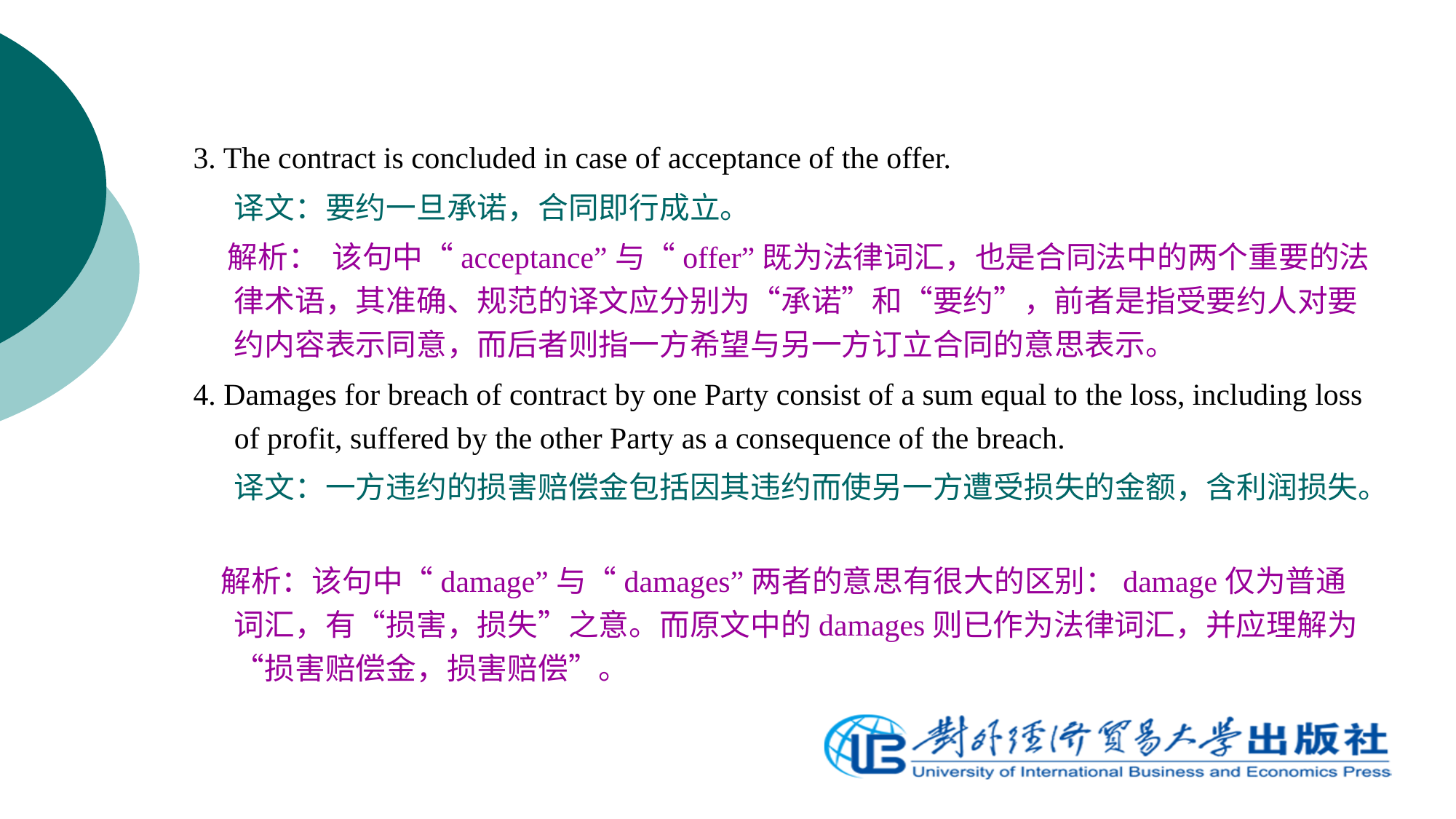

3. The contract is concluded in case of acceptance of the offer.
	译文：要约一旦承诺，合同即行成立。
    解析：  该句中“acceptance”与“offer”既为法律词汇，也是合同法中的两个重要的法律术语，其准确、规范的译文应分别为“承诺”和“要约”，前者是指受要约人对要约内容表示同意，而后者则指一方希望与另一方订立合同的意思表示。
4. Damages for breach of contract by one Party consist of a sum equal to the loss, including loss of profit, suffered by the other Party as a consequence of the breach.
	译文：一方违约的损害赔偿金包括因其违约而使另一方遭受损失的金额，含利润损失。
   解析：该句中“damage”与“damages”两者的意思有很大的区别：damage仅为普通词汇，有“损害，损失”之意。而原文中的damages则已作为法律词汇，并应理解为“损害赔偿金，损害赔偿”。